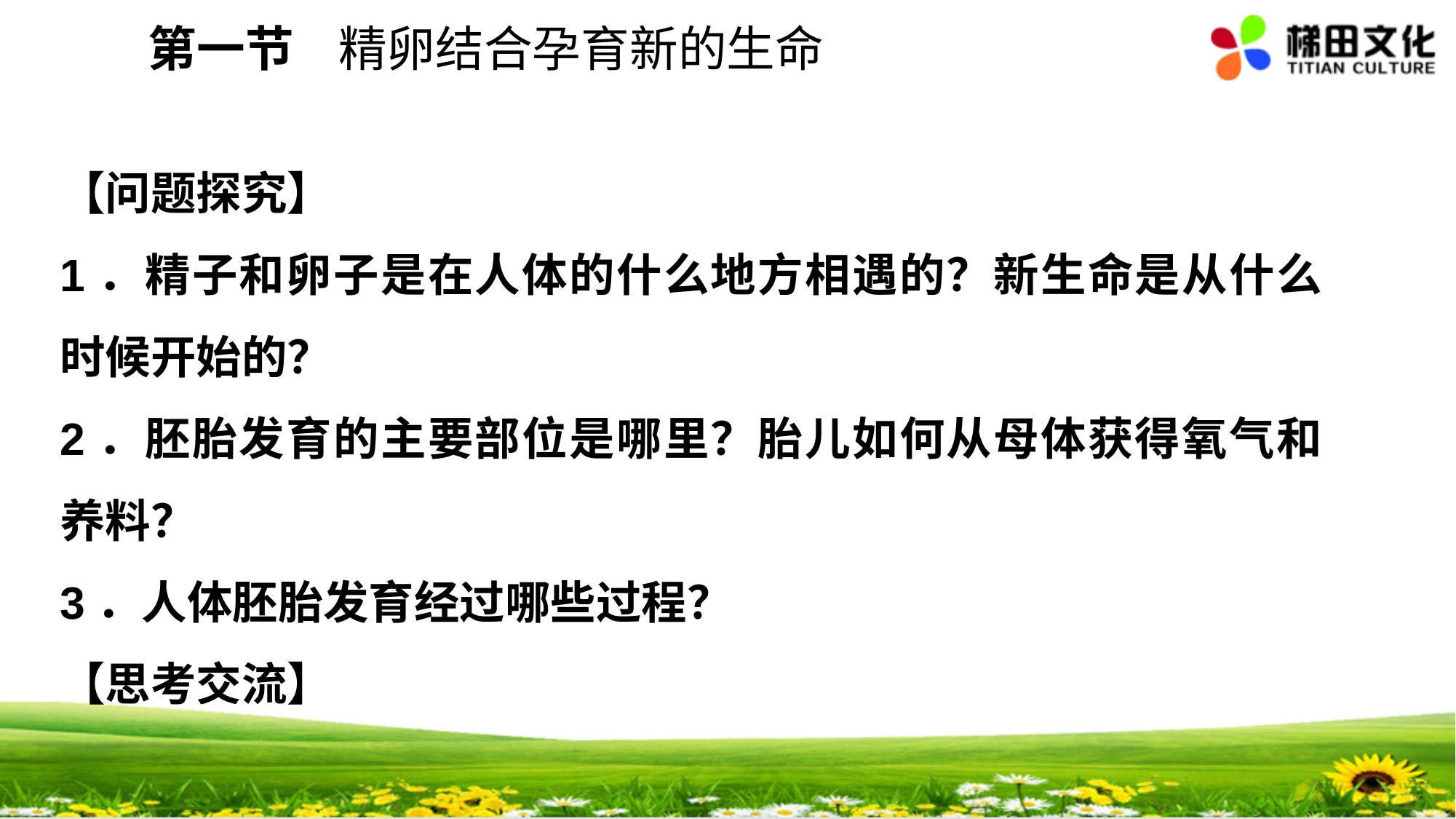

第一节    精卵结合孕育新的生命
【问题探究】
1．精子和卵子是在人体的什么地方相遇的？新生命是从什么时候开始的？
2．胚胎发育的主要部位是哪里？胎儿如何从母体获得氧气和养料？
3．人体胚胎发育经过哪些过程？
【思考交流】